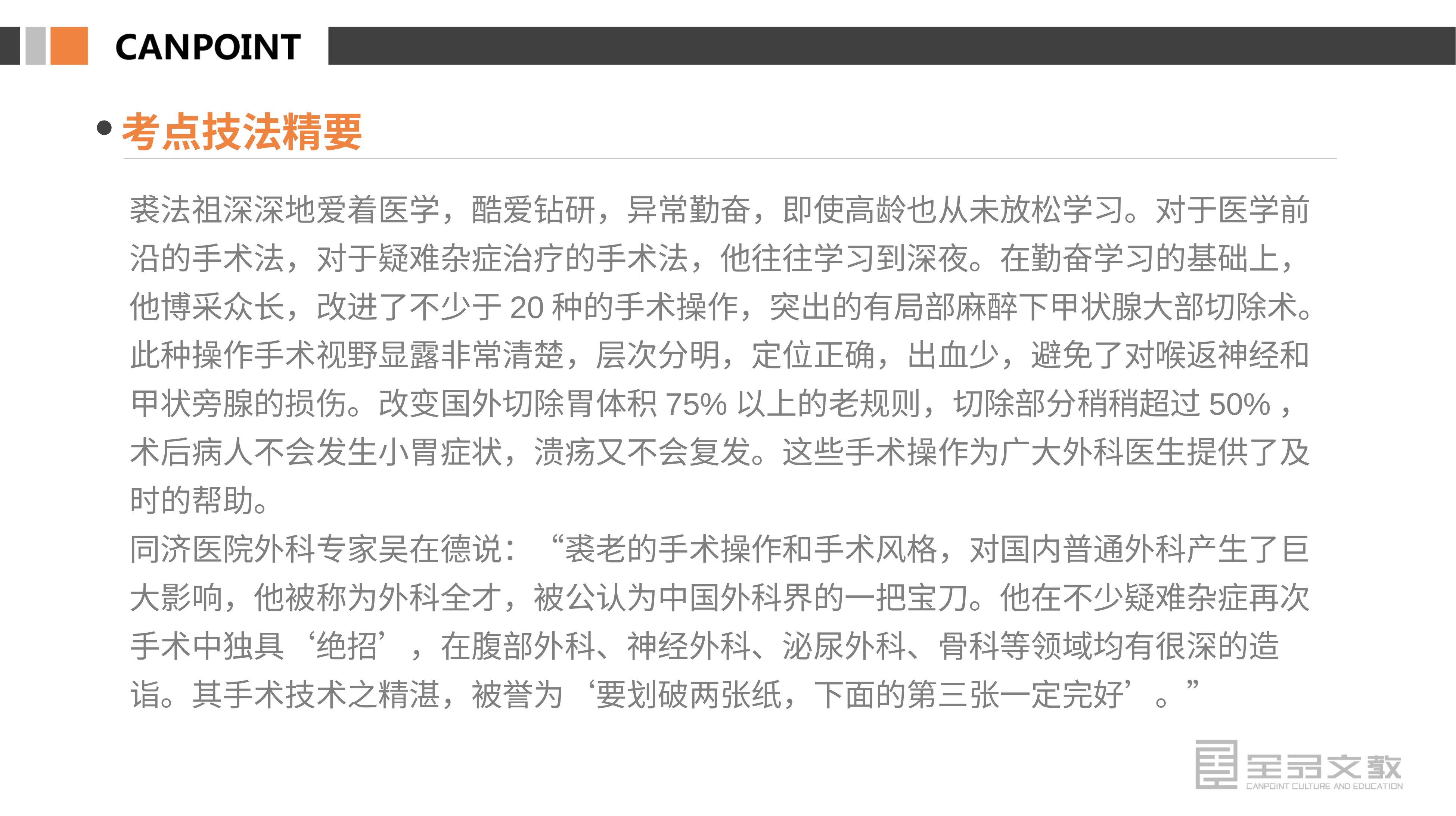

考点技法精要

裘法祖深深地爱着医学，酷爱钻研，异常勤奋，即使高龄也从未放松学习。对于医学前沿的手术法，对于疑难杂症治疗的手术法，他往往学习到深夜。在勤奋学习的基础上，他博采众长，改进了不少于20种的手术操作，突出的有局部麻醉下甲状腺大部切除术。此种操作手术视野显露非常清楚，层次分明，定位正确，出血少，避免了对喉返神经和甲状旁腺的损伤。改变国外切除胃体积75%以上的老规则，切除部分稍稍超过50%，术后病人不会发生小胃症状，溃疡又不会复发。这些手术操作为广大外科医生提供了及时的帮助。
同济医院外科专家吴在德说：“裘老的手术操作和手术风格，对国内普通外科产生了巨大影响，他被称为外科全才，被公认为中国外科界的一把宝刀。他在不少疑难杂症再次手术中独具‘绝招’，在腹部外科、神经外科、泌尿外科、骨科等领域均有很深的造诣。其手术技术之精湛，被誉为‘要划破两张纸，下面的第三张一定完好’。”